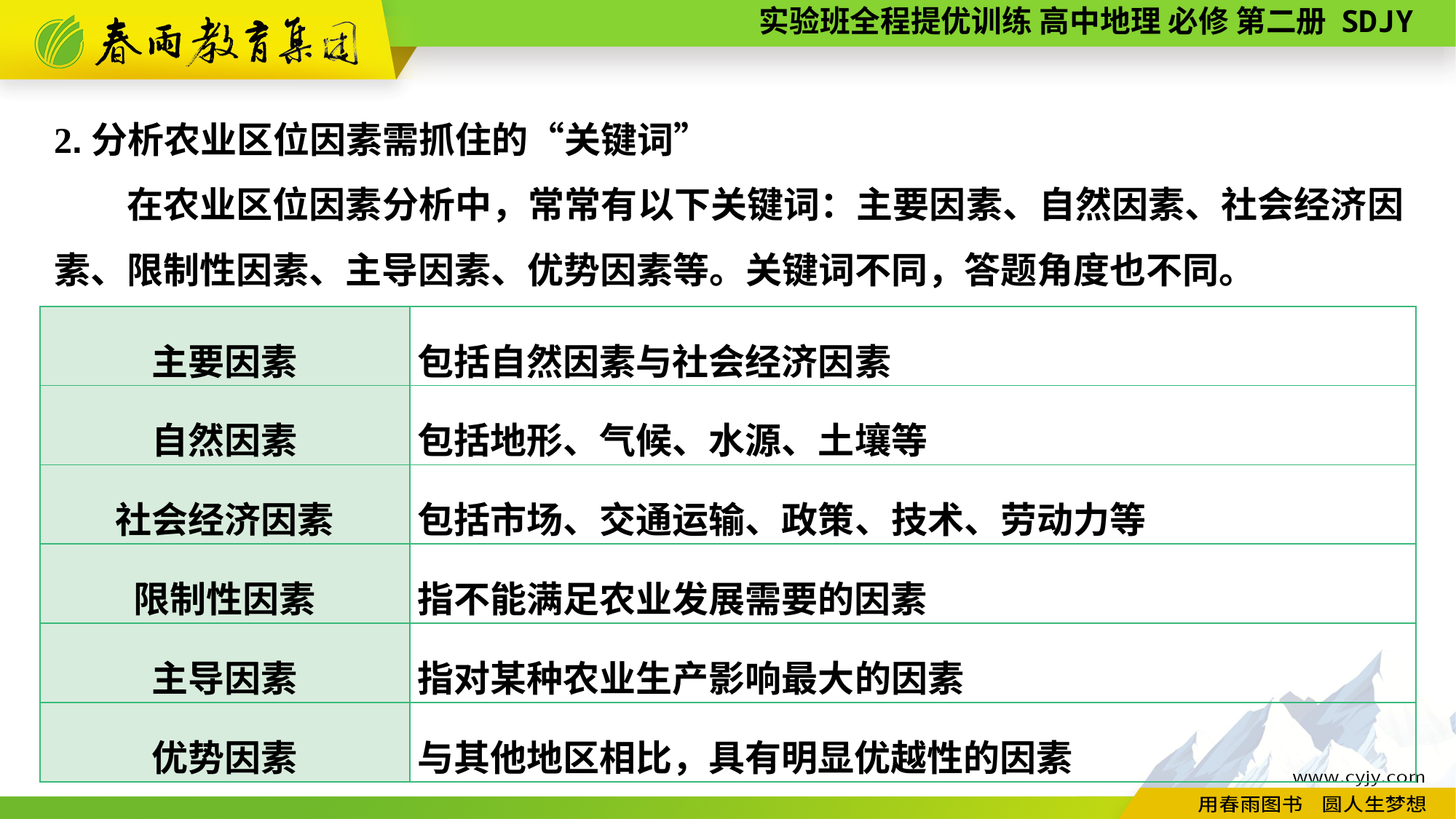

2.分析农业区位因素需抓住的“关键词”
　　在农业区位因素分析中，常常有以下关键词：主要因素、自然因素、社会经济因素、限制性因素、主导因素、优势因素等。关键词不同，答题角度也不同。
| 主要因素 | 包括自然因素与社会经济因素 |
| --- | --- |
| 自然因素 | 包括地形、气候、水源、土壤等 |
| 社会经济因素 | 包括市场、交通运输、政策、技术、劳动力等 |
| 限制性因素 | 指不能满足农业发展需要的因素 |
| 主导因素 | 指对某种农业生产影响最大的因素 |
| 优势因素 | 与其他地区相比，具有明显优越性的因素 |